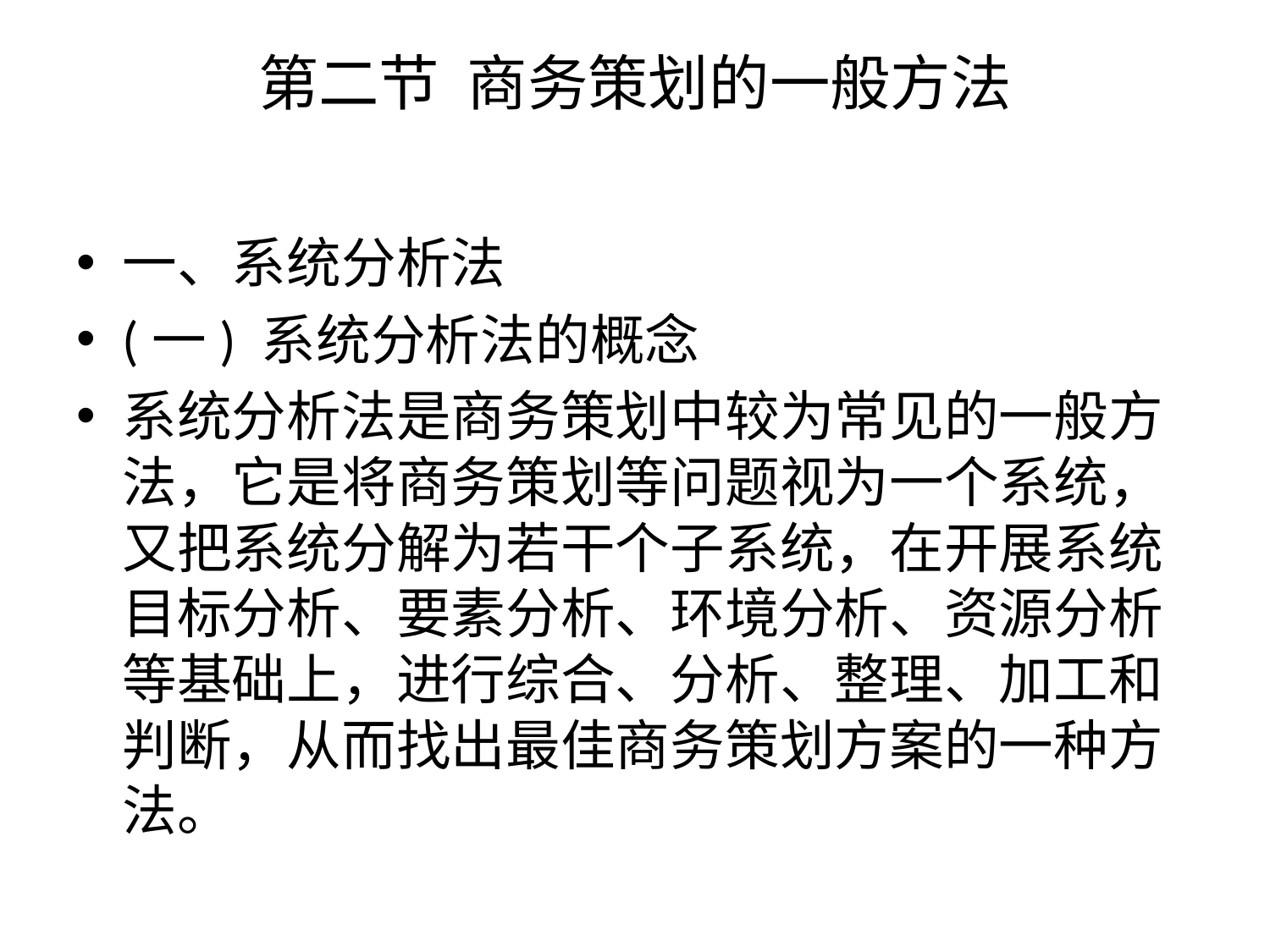

# 第二节  商务策划的一般方法
一、系统分析法
(一) 系统分析法的概念
系统分析法是商务策划中较为常见的一般方法，它是将商务策划等问题视为一个系统，又把系统分解为若干个子系统，在开展系统目标分析、要素分析、环境分析、资源分析等基础上，进行综合、分析、整理、加工和判断，从而找出最佳商务策划方案的一种方法。